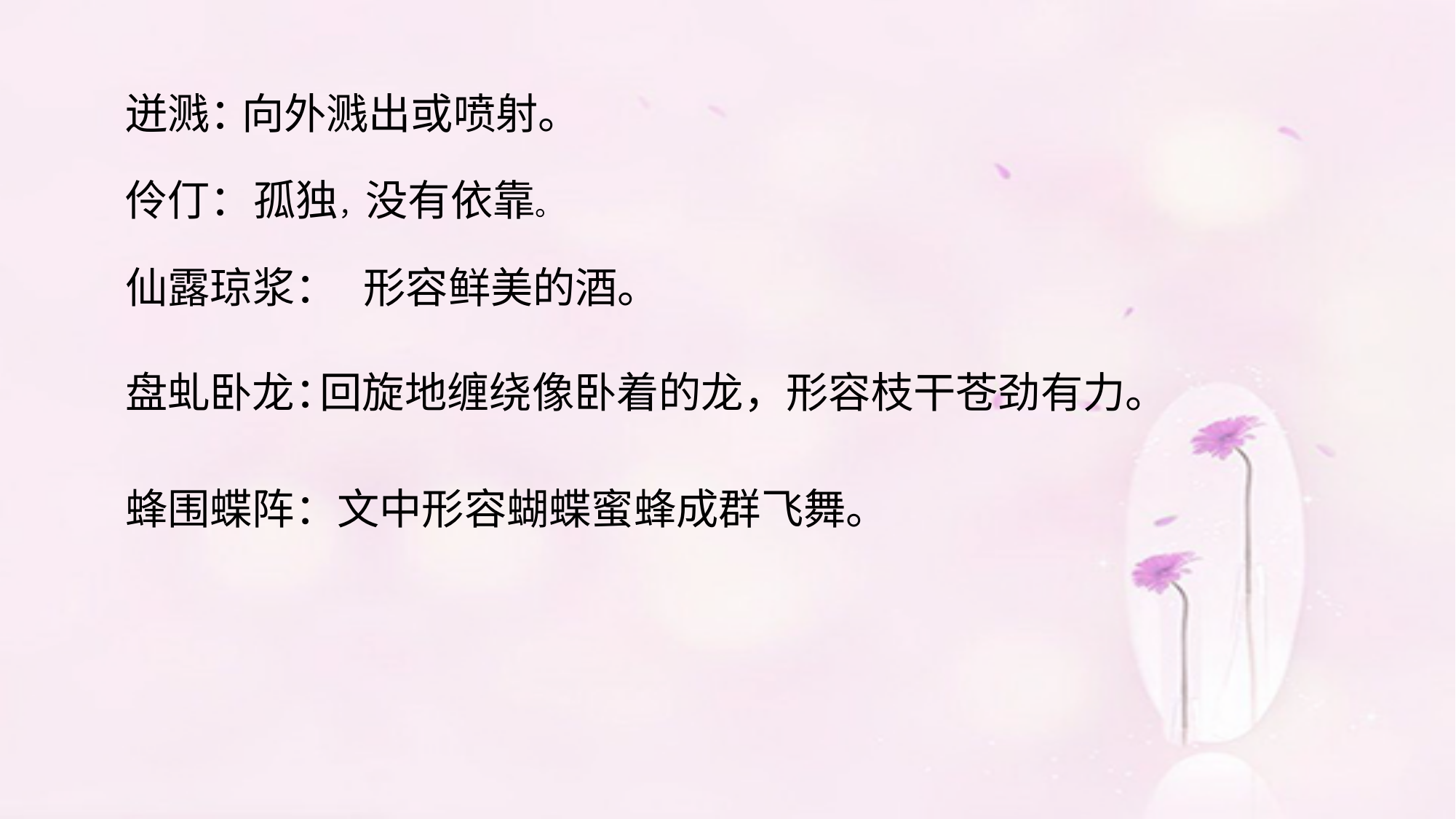

迸溅：
向外溅出或喷射。
伶仃：
孤独，没有依靠。
仙露琼浆：
形容鲜美的酒。
盘虬卧龙：
回旋地缠绕像卧着的龙，形容枝干苍劲有力。
蜂围蝶阵：文中形容蝴蝶蜜蜂成群飞舞。